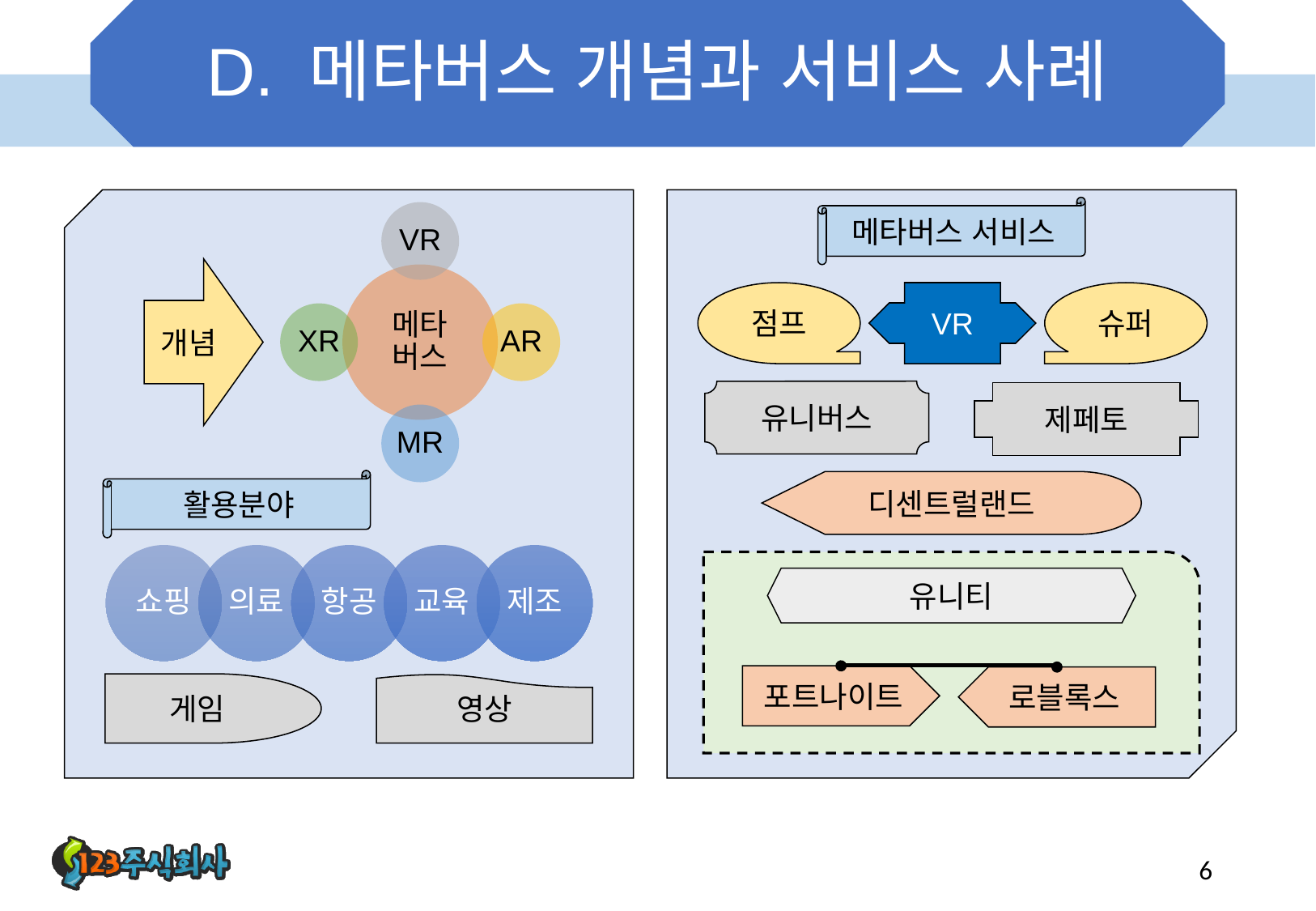

# D. 메타버스 개념과 서비스 사례

메타버스 서비스
메타
버스
VR
AR
MR
XR
개념
점프
VR
슈퍼
유니버스
제페토
활용분야
디센트럴랜드
쇼핑
의료
항공
교육
제조

유니티
포트나이트
로블록스
게임

영상
6